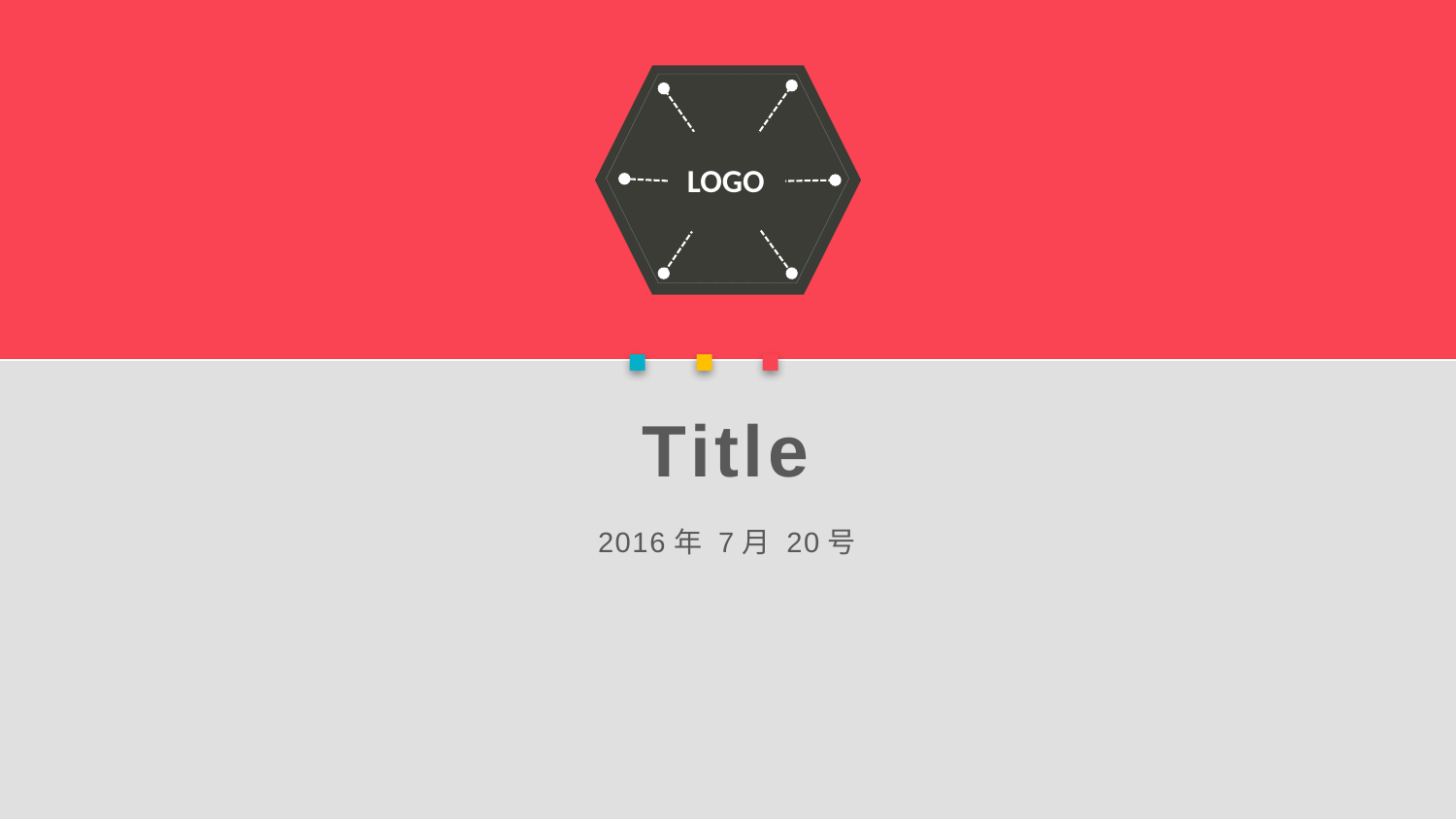

LOGO
· · ·
Title
2016年 7月 20号